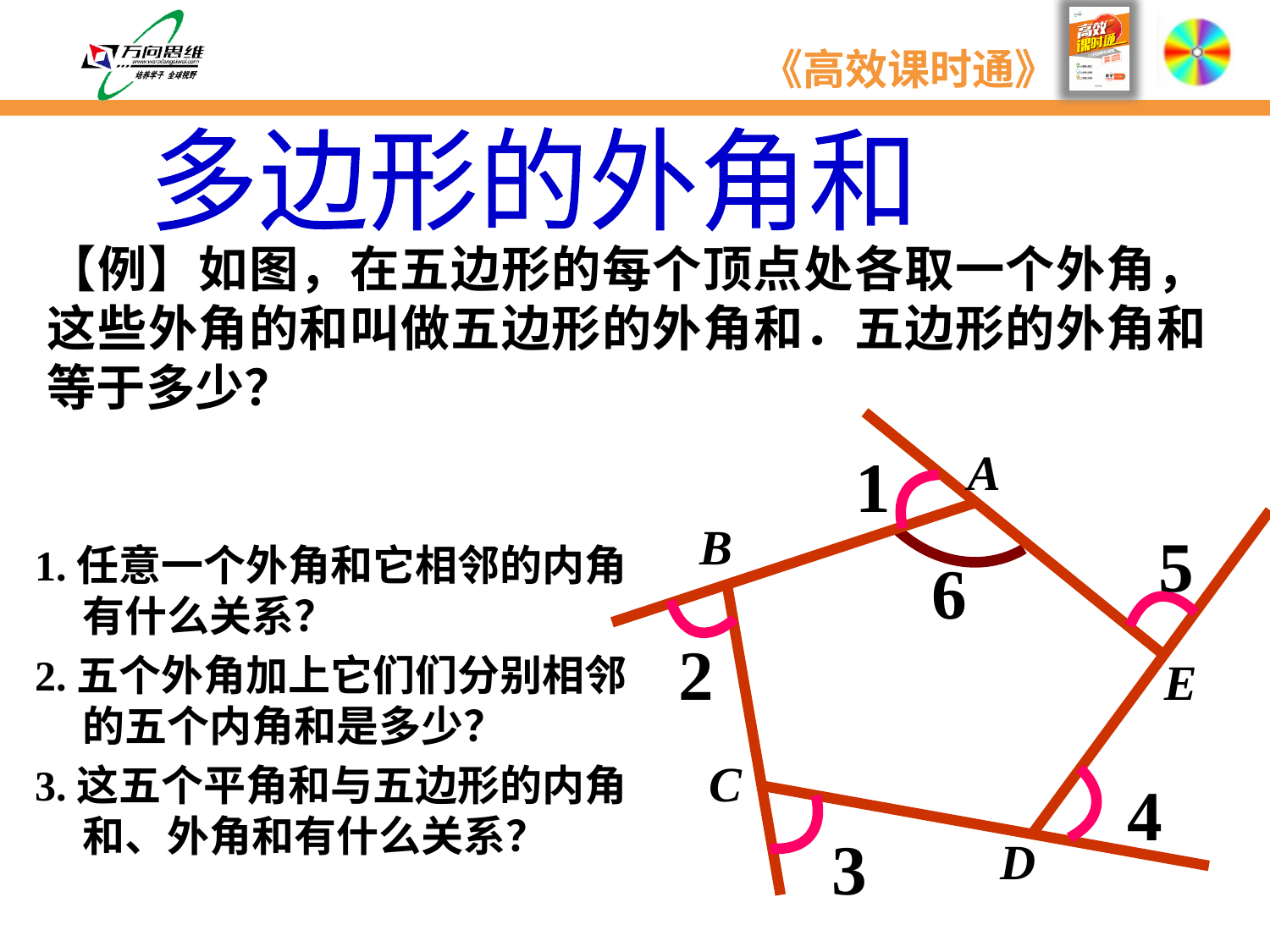

多边形的外角和
【例】如图，在五边形的每个顶点处各取一个外角，这些外角的和叫做五边形的外角和．五边形的外角和等于多少？

A

B

1

    5

    2

E
 C

    4

    3
D

1.任意一个外角和它相邻的内角有什么关系？
2.五个外角加上它们们分别相邻的五个内角和是多少？
3.这五个平角和与五边形的内角和、外角和有什么关系？
 6